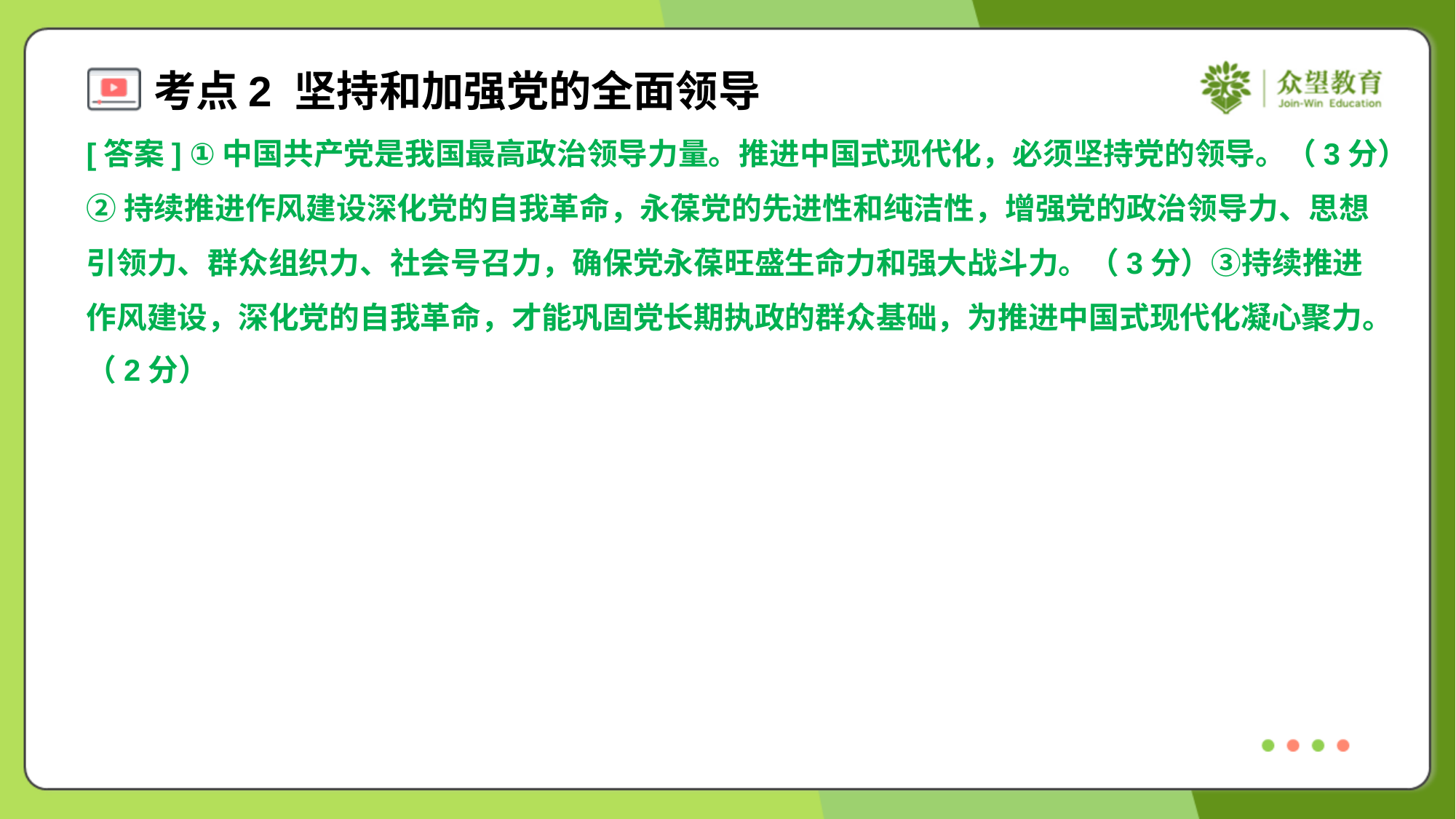

[答案] ①中国共产党是我国最高政治领导力量。推进中国式现代化，必须坚持党的领导。（3分）
②持续推进作风建设深化党的自我革命，永葆党的先进性和纯洁性，增强党的政治领导力、思想
引领力、群众组织力、社会号召力，确保党永葆旺盛生命力和强大战斗力。（3分）③持续推进
作风建设，深化党的自我革命，才能巩固党长期执政的群众基础，为推进中国式现代化凝心聚力。
（2分）